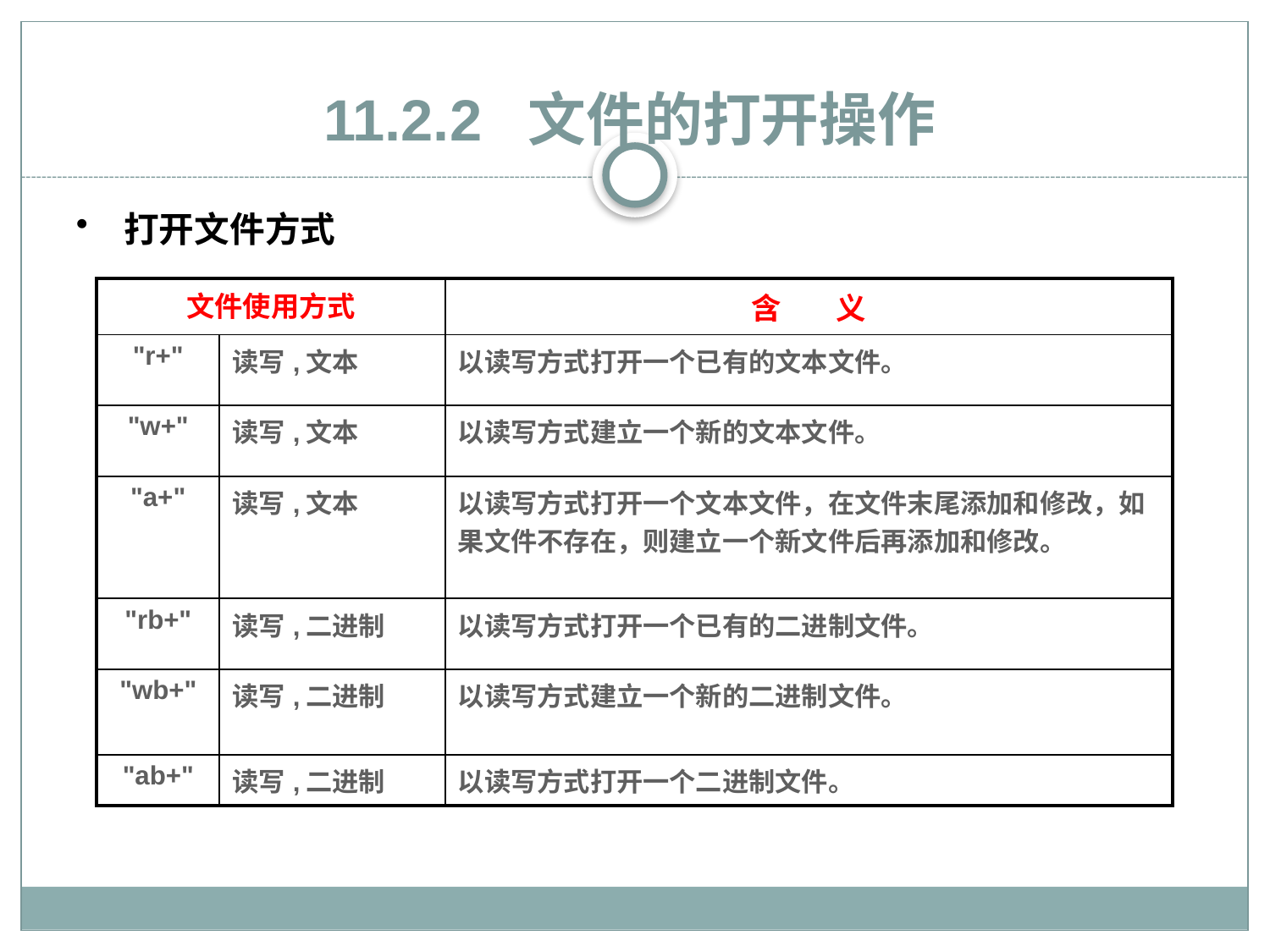

# 11.2.2  文件的打开操作
打开文件方式
| 文件使用方式 |  | 含 义 |
| --- | --- | --- |
| "r+" | 读写,文本 | 以读写方式打开一个已有的文本文件。 |
| "w+" | 读写,文本 | 以读写方式建立一个新的文本文件。 |
| "a+" | 读写,文本 | 以读写方式打开一个文本文件，在文件末尾添加和修改，如果文件不存在，则建立一个新文件后再添加和修改。 |
| "rb+" | 读写,二进制 | 以读写方式打开一个已有的二进制文件。 |
| "wb+" | 读写,二进制 | 以读写方式建立一个新的二进制文件。 |
| "ab+" | 读写,二进制 | 以读写方式打开一个二进制文件。 |